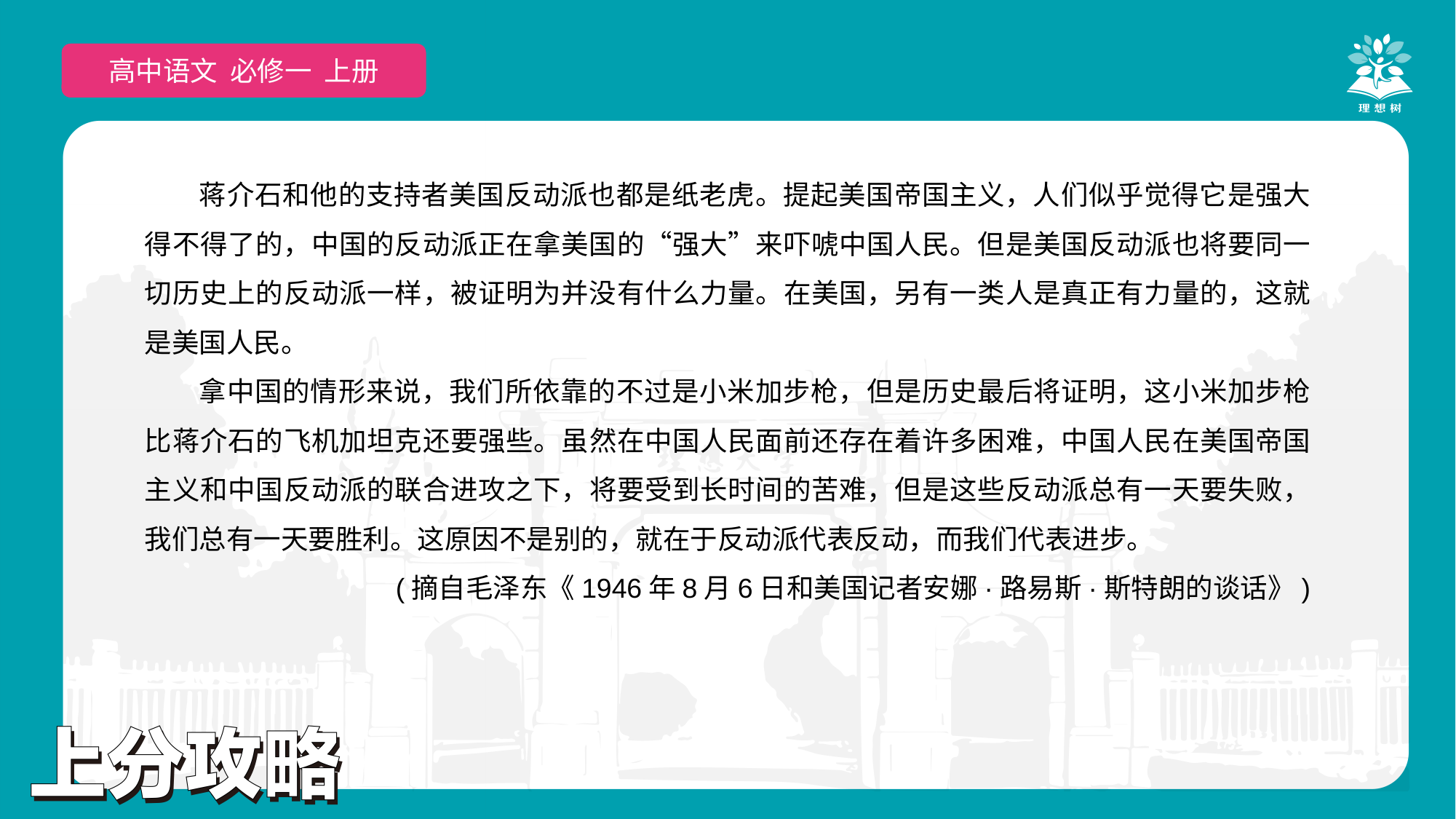

高中语文  选择性必修上
高中语文  必修一  上册
蒋介石和他的支持者美国反动派也都是纸老虎。提起美国帝国主义，人们似乎觉得它是强大得不得了的，中国的反动派正在拿美国的“强大”来吓唬中国人民。但是美国反动派也将要同一切历史上的反动派一样，被证明为并没有什么力量。在美国，另有一类人是真正有力量的，这就是美国人民。
拿中国的情形来说，我们所依靠的不过是小米加步枪，但是历史最后将证明，这小米加步枪比蒋介石的飞机加坦克还要强些。虽然在中国人民面前还存在着许多困难，中国人民在美国帝国主义和中国反动派的联合进攻之下，将要受到长时间的苦难，但是这些反动派总有一天要失败，我们总有一天要胜利。这原因不是别的，就在于反动派代表反动，而我们代表进步。
(摘自毛泽东《1946年8月6日和美国记者安娜·路易斯·斯特朗的谈话》)